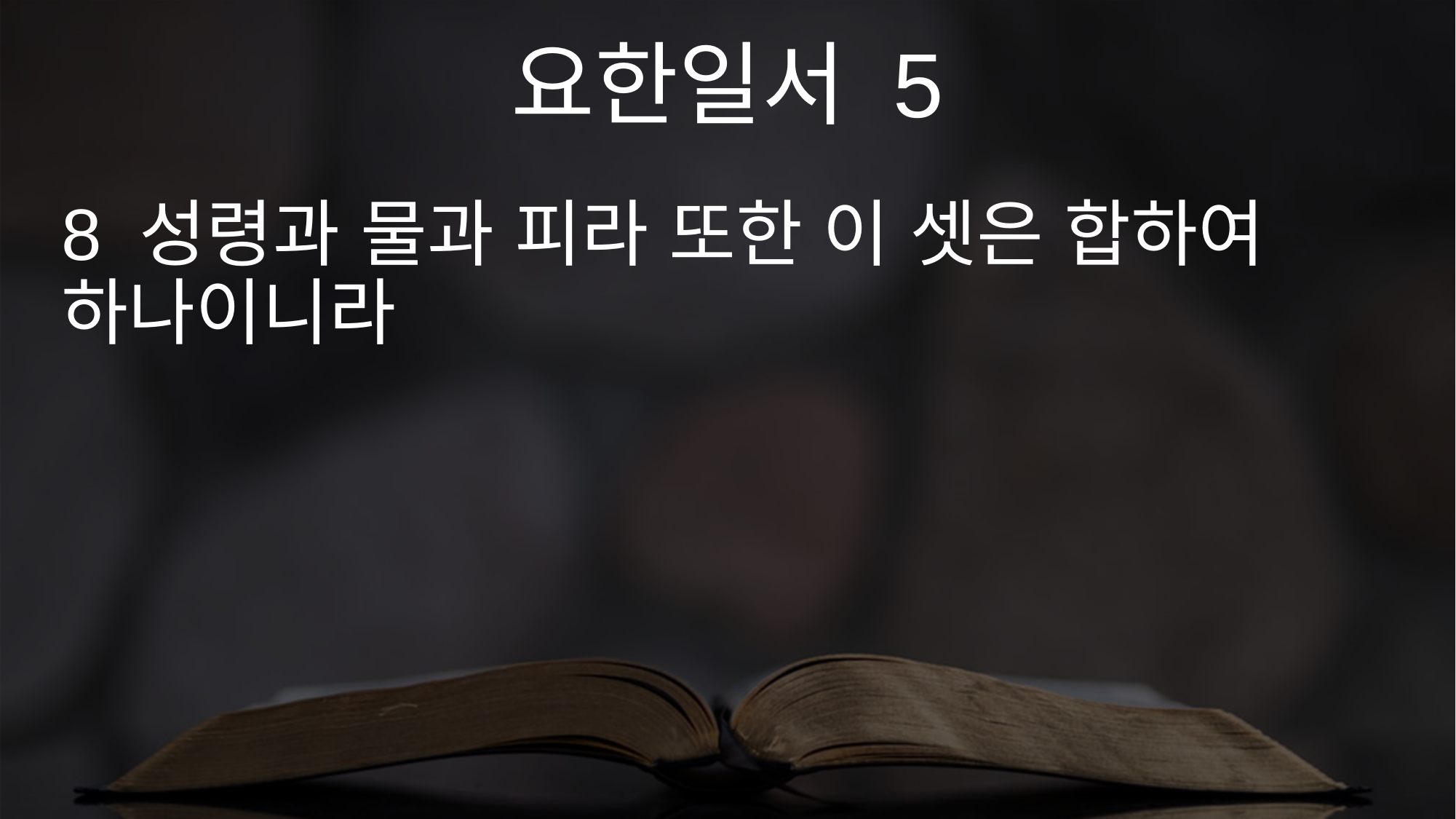

요한일서 5
8 성령과 물과 피라 또한 이 셋은 합하여 하나이니라